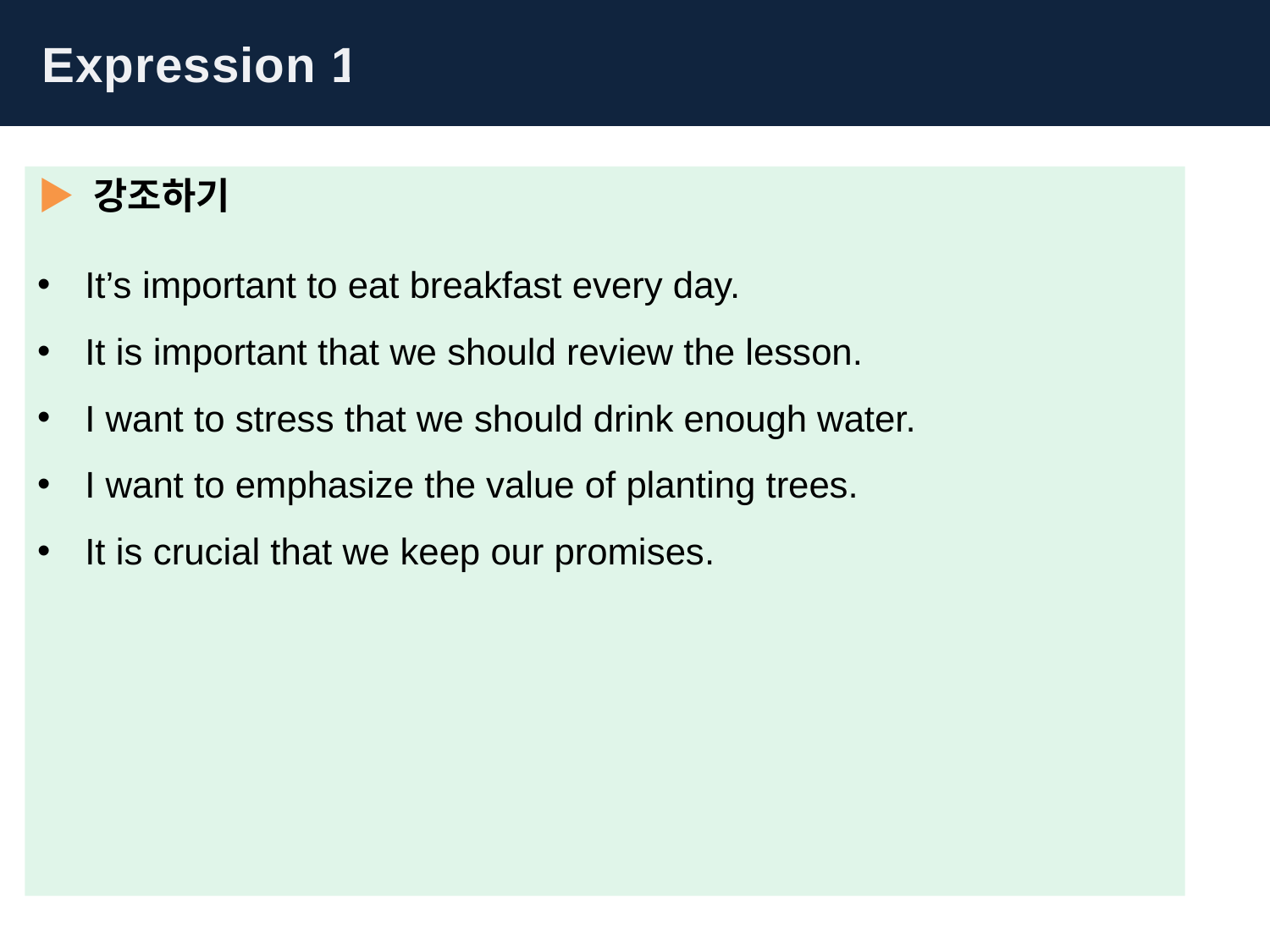

Expression 1
▶ 강조하기
It’s important to eat breakfast every day.
It is important that we should review the lesson.
I want to stress that we should drink enough water.
I want to emphasize the value of planting trees.
It is crucial that we keep our promises.